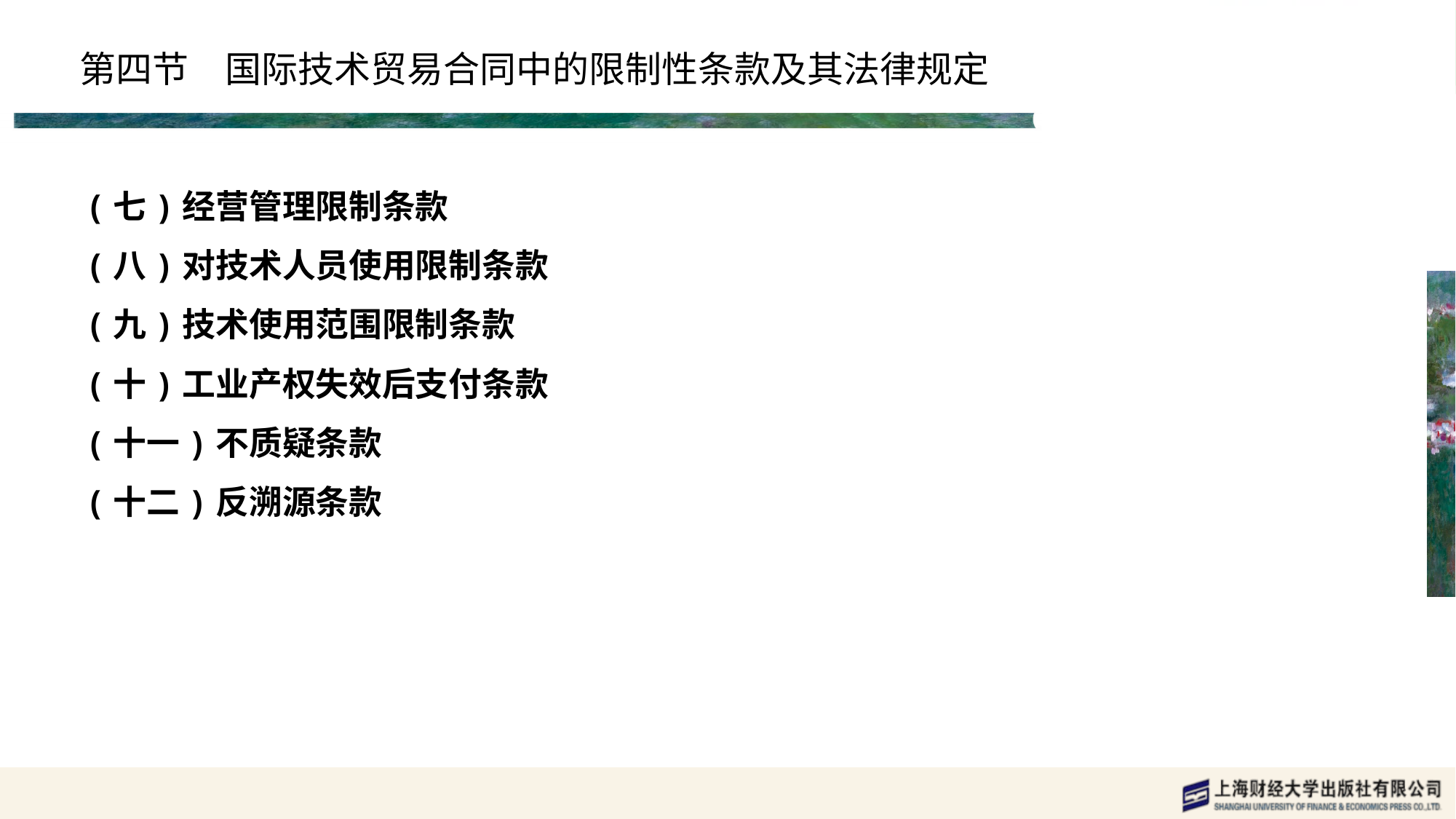

# 第四节　国际技术贸易合同中的限制性条款及其法律规定
(七)经营管理限制条款
(八)对技术人员使用限制条款
(九)技术使用范围限制条款
(十)工业产权失效后支付条款
(十一)不质疑条款
(十二)反溯源条款